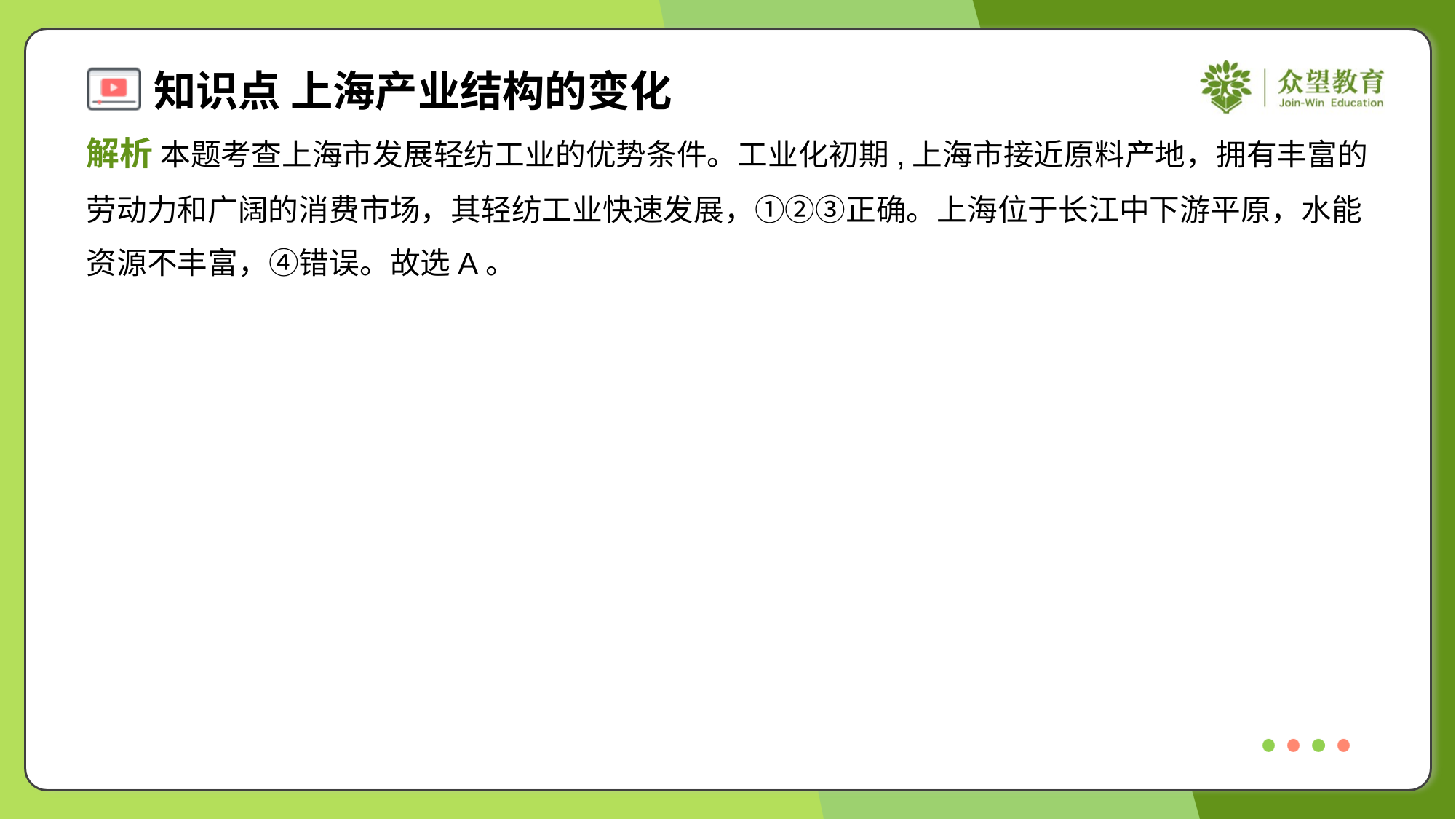

解析 本题考查上海市发展轻纺工业的优势条件。工业化初期,上海市接近原料产地，拥有丰富的
劳动力和广阔的消费市场，其轻纺工业快速发展，①②③正确。上海位于长江中下游平原，水能
资源不丰富，④错误。故选A。